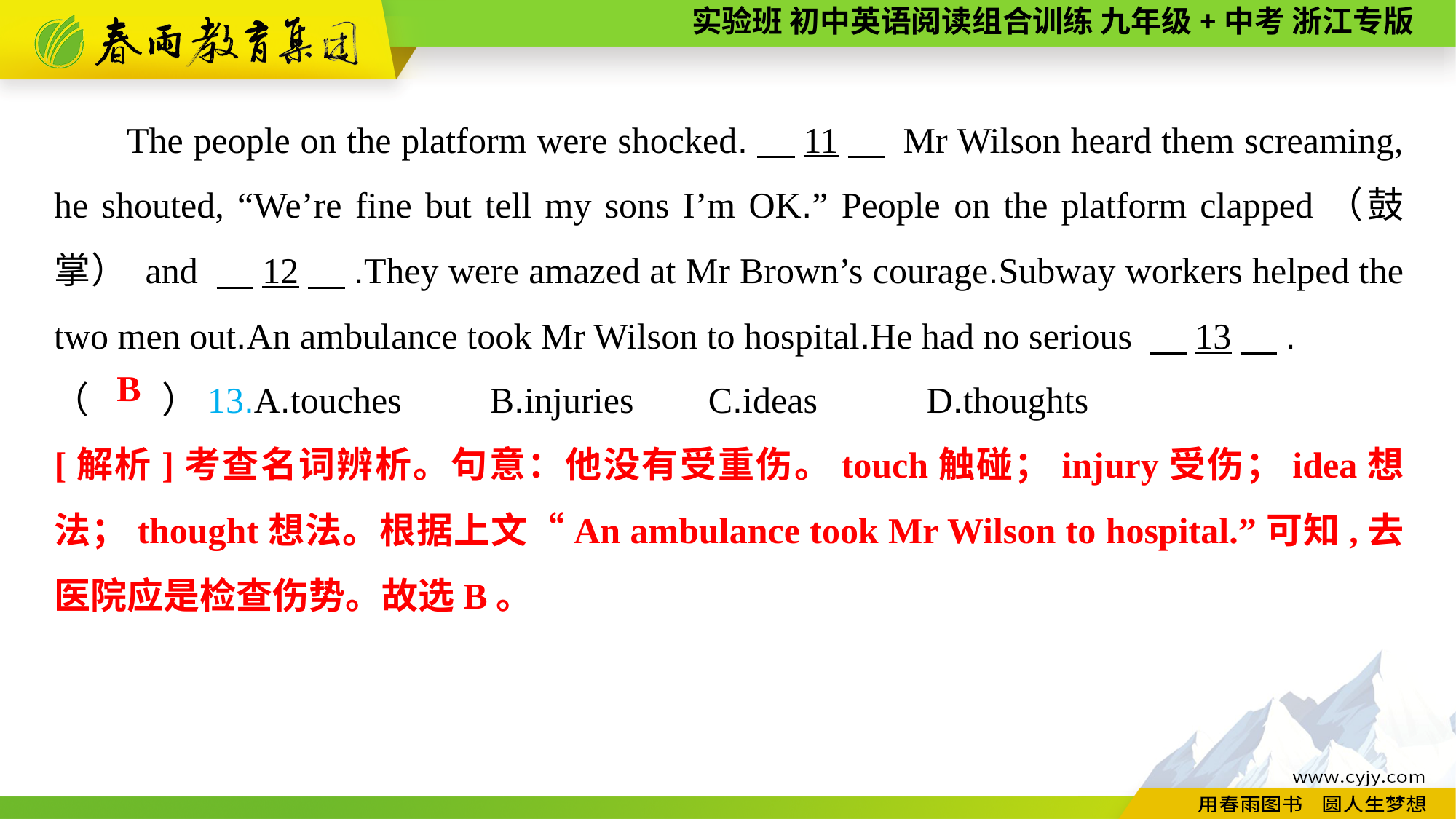

The people on the platform were shocked.　11　 Mr Wilson heard them screaming, he shouted, “We’re fine but tell my sons I’m OK.” People on the platform clapped（鼓掌） and 　12　.They were amazed at Mr Brown’s courage.Subway workers helped the two men out.An ambulance took Mr Wilson to hospital.He had no serious 　13　.
（　　）13.A.touches	B.injuries	C.ideas	D.thoughts
B
[解析]考查名词辨析。句意：他没有受重伤。touch触碰；injury受伤；idea想法；thought想法。根据上文“An ambulance took Mr Wilson to hospital.”可知,去医院应是检查伤势。故选B。